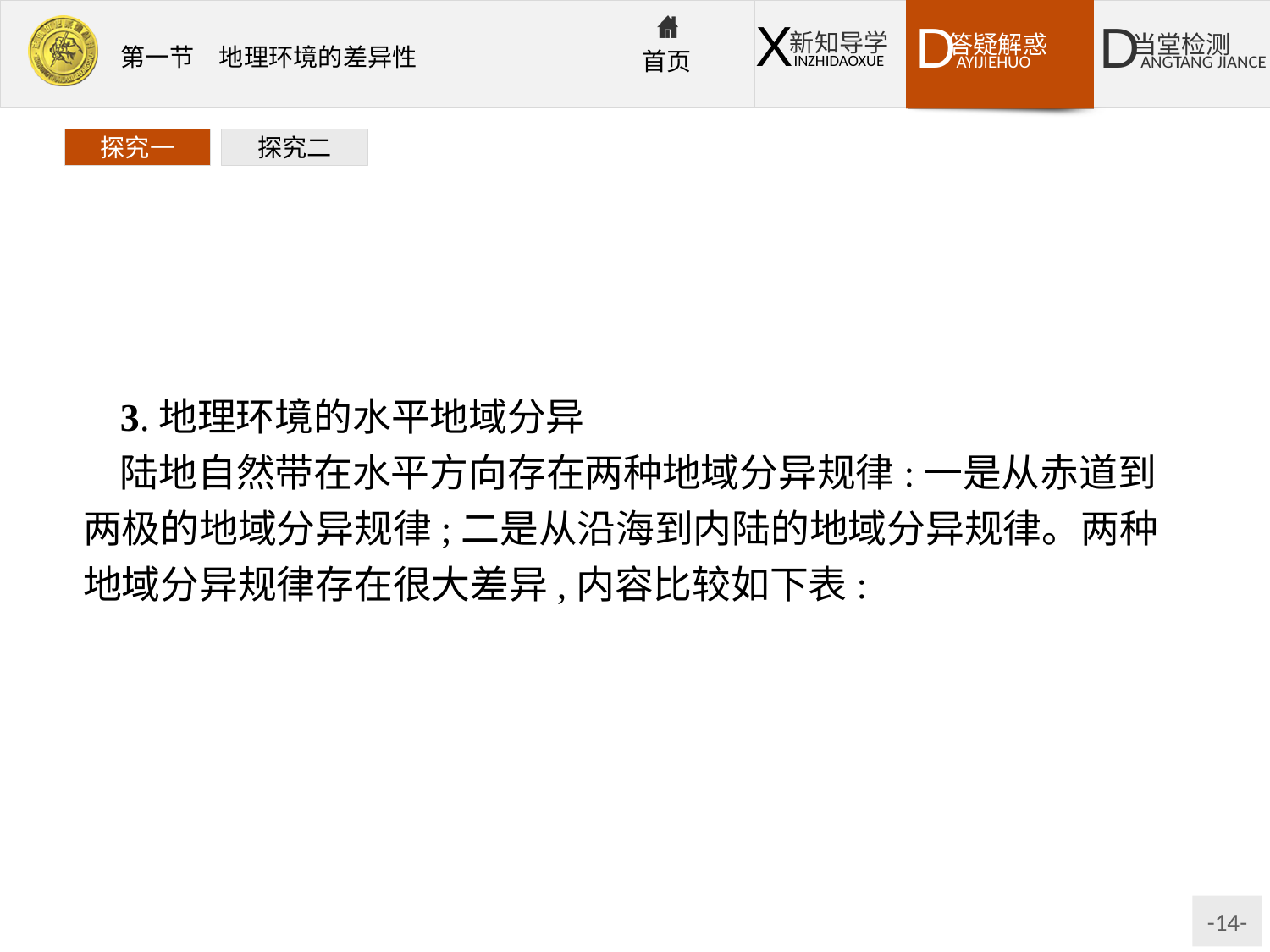

探究一
探究二
3.地理环境的水平地域分异
陆地自然带在水平方向存在两种地域分异规律:一是从赤道到两极的地域分异规律;二是从沿海到内陆的地域分异规律。两种地域分异规律存在很大差异,内容比较如下表: